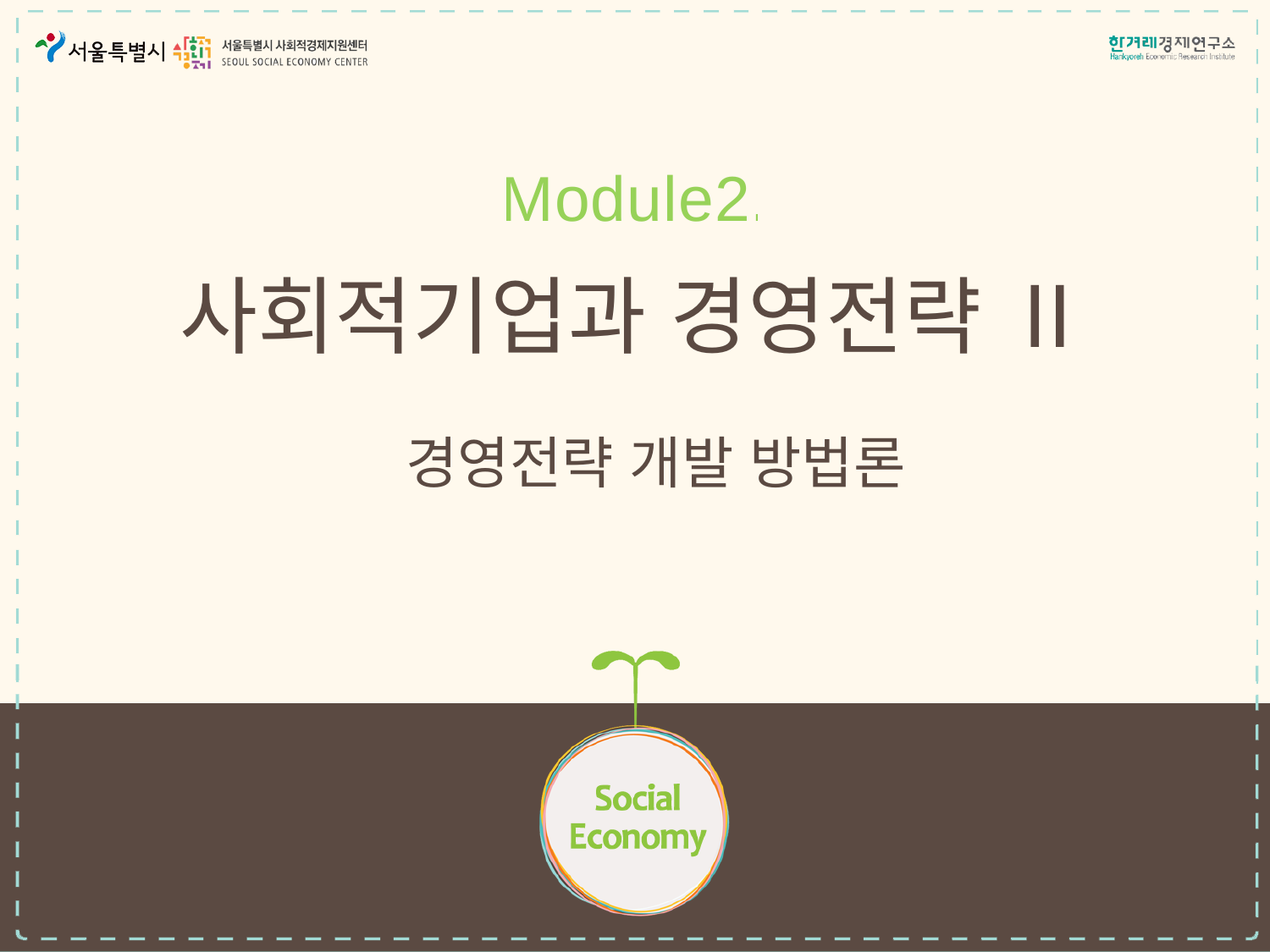

Module2.
# 사회적기업과 경영전략 Ⅱ
경영전략 개발 방법론